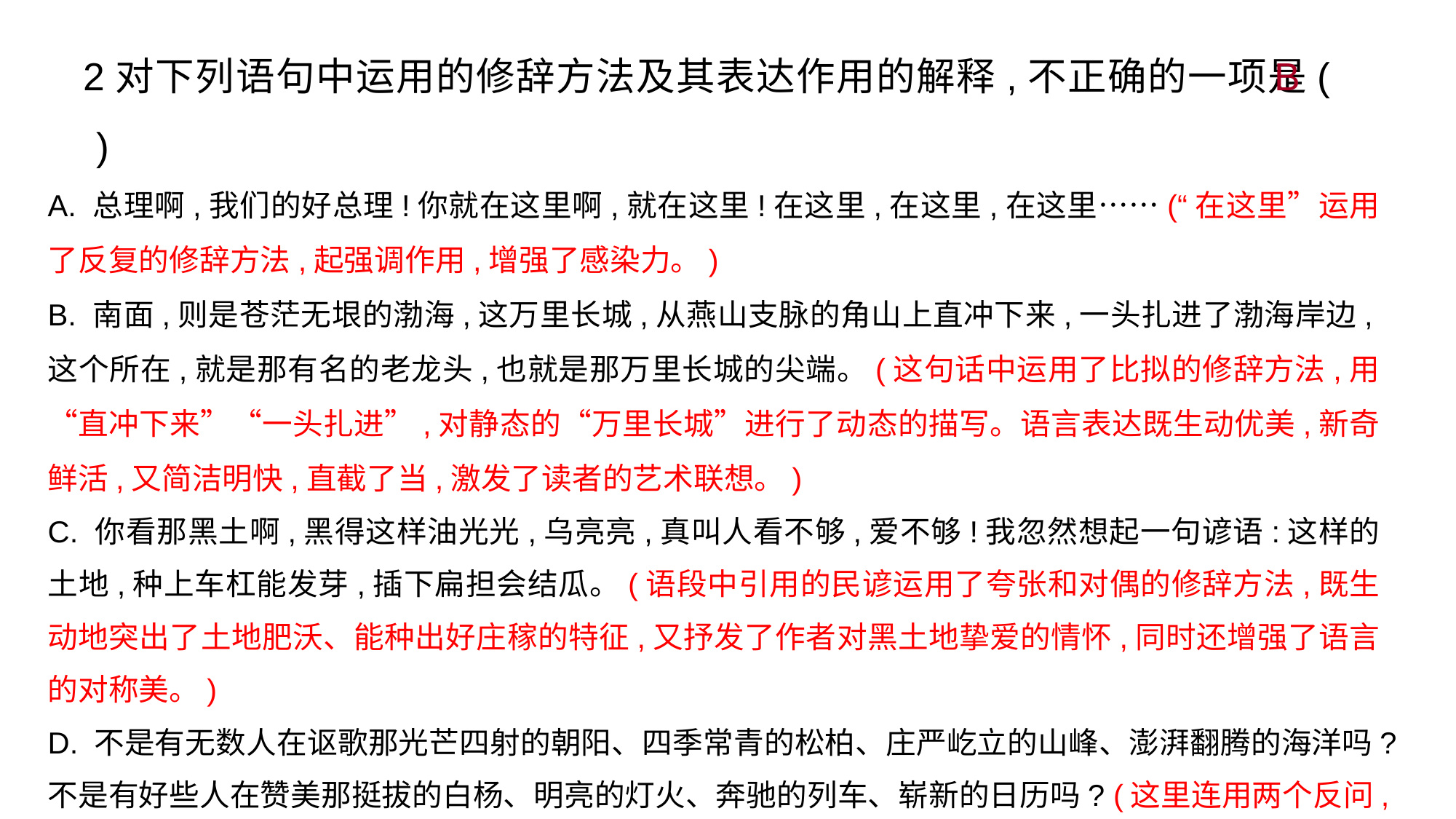

B
   2对下列语句中运用的修辞方法及其表达作用的解释,不正确的一项是(　　)
A. 总理啊,我们的好总理!你就在这里啊,就在这里!在这里,在这里,在这里……(“在这里”运用了反复的修辞方法,起强调作用,增强了感染力。)
B. 南面,则是苍茫无垠的渤海,这万里长城,从燕山支脉的角山上直冲下来,一头扎进了渤海岸边,这个所在,就是那有名的老龙头,也就是那万里长城的尖端。(这句话中运用了比拟的修辞方法,用“直冲下来”“一头扎进”,对静态的“万里长城”进行了动态的描写。语言表达既生动优美,新奇鲜活,又简洁明快,直截了当,激发了读者的艺术联想。)
C. 你看那黑土啊,黑得这样油光光,乌亮亮,真叫人看不够,爱不够!我忽然想起一句谚语:这样的土地,种上车杠能发芽,插下扁担会结瓜。(语段中引用的民谚运用了夸张和对偶的修辞方法,既生动地突出了土地肥沃、能种出好庄稼的特征,又抒发了作者对黑土地挚爱的情怀,同时还增强了语言的对称美。)
D. 不是有无数人在讴歌那光芒四射的朝阳、四季常青的松柏、庄严屹立的山峰、澎湃翻腾的海洋吗?不是有好些人在赞美那挺拔的白杨、明亮的灯火、奔驰的列车、崭新的日历吗? (这里连用两个反问,并套用了排比,既起到强调语意、强化语势的作用,又使语言表达跌宕有致,同时也抒发了强烈的感情。此外,还使语言富有整齐美和节奏感。)